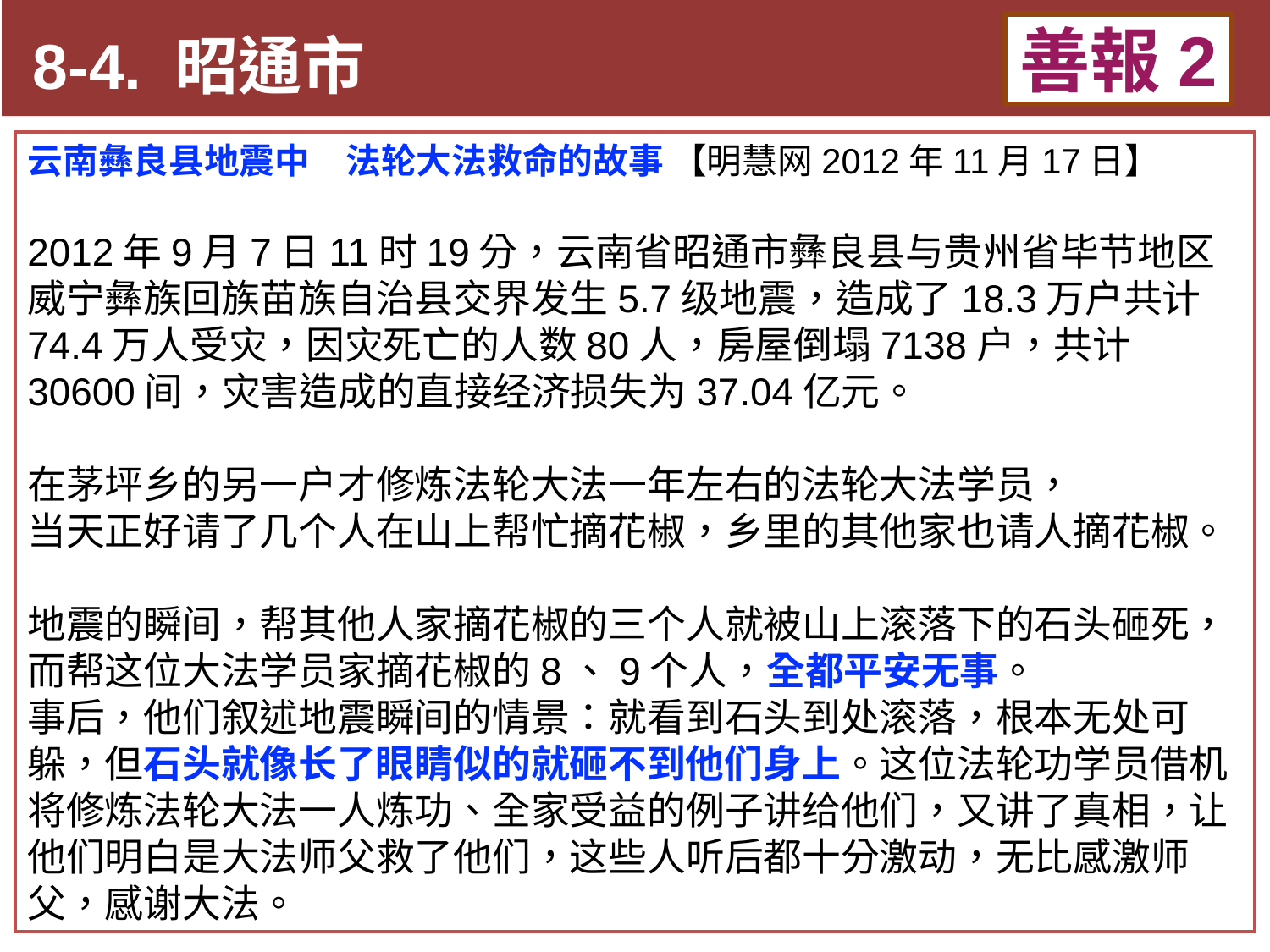

8-4. 昭通市
善報2
11-3. XX市官員惡報實例
云南彝良县地震中　法轮大法救命的故事 【明慧网2012年11月17日】

2012年9月7日11时19分，云南省昭通市彝良县与贵州省毕节地区威宁彝族回族苗族自治县交界发生5.7级地震，造成了18.3万户共计74.4万人受灾，因灾死亡的人数80人，房屋倒塌7138户，共计30600间，灾害造成的直接经济损失为37.04亿元。

在茅坪乡的另一户才修炼法轮大法一年左右的法轮大法学员，
当天正好请了几个人在山上帮忙摘花椒，乡里的其他家也请人摘花椒。

地震的瞬间，帮其他人家摘花椒的三个人就被山上滚落下的石头砸死，而帮这位大法学员家摘花椒的8、9个人，全都平安无事。
事后，他们叙述地震瞬间的情景：就看到石头到处滚落，根本无处可躲，但石头就像长了眼睛似的就砸不到他们身上。这位法轮功学员借机将修炼法轮大法一人炼功、全家受益的例子讲给他们，又讲了真相，让他们明白是大法师父救了他们，这些人听后都十分激动，无比感激师父，感谢大法。